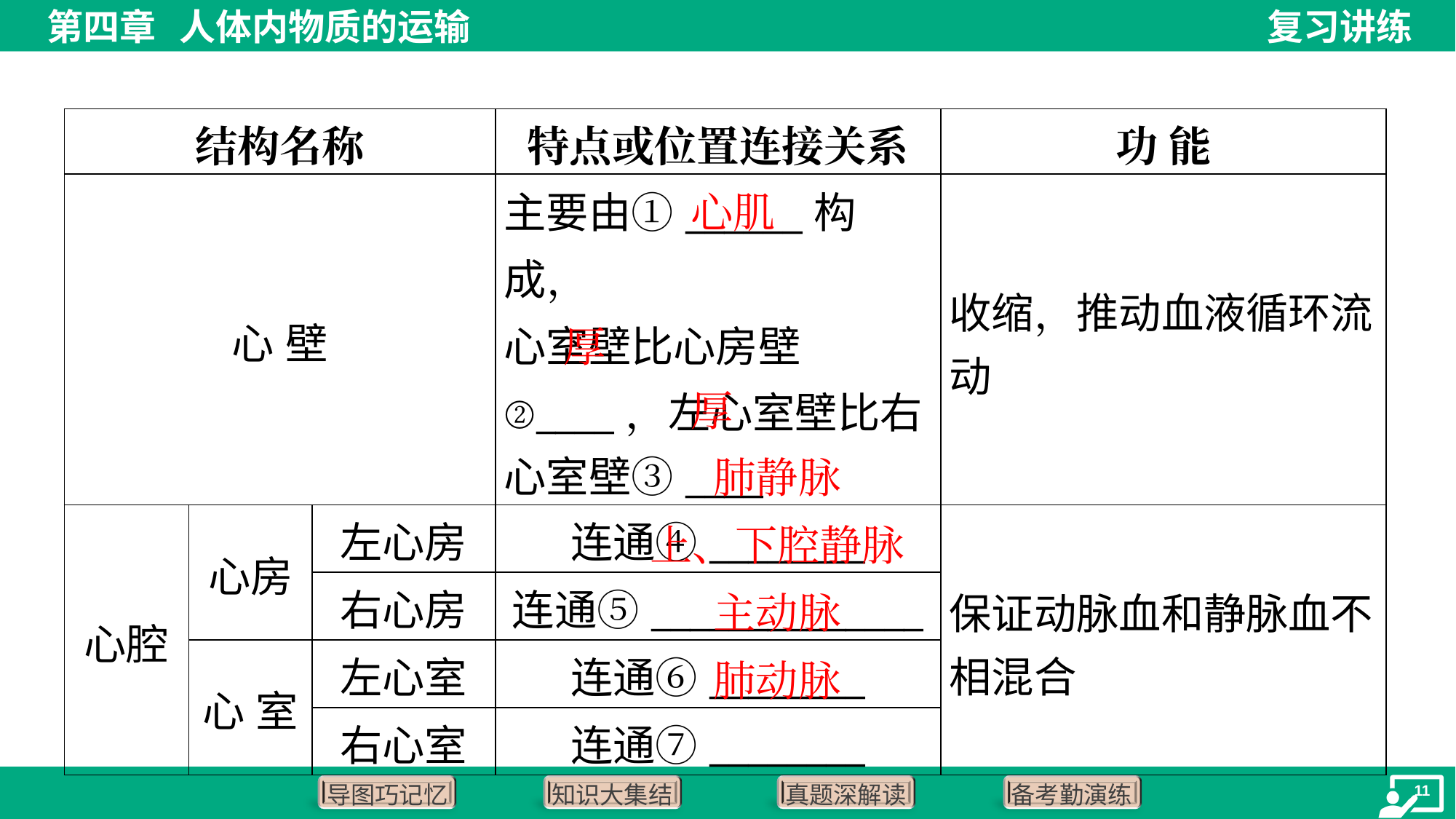

| 结构名称 |  |  | 特点或位置连接关系 | 功 能 |
| --- | --- | --- | --- | --- |
| 心 壁 |  |  | 主要由①\_\_\_\_\_\_构成， 心室壁比心房壁 ②\_\_\_\_，左心室壁比右 心室壁③\_\_\_\_ | 收缩，推动血液循环流 动 |
| 心腔 | 心房 | 左心房 | 连通④\_\_\_\_\_\_\_\_ | 保证动脉血和静脉血不 相混合 |
|  |  | 右心房 | 连通⑤\_\_\_\_\_\_\_\_\_\_\_\_\_\_ |  |
|  | 心 室 | 左心室 | 连通⑥\_\_\_\_\_\_\_\_ |  |
|  |  | 右心室 | 连通⑦\_\_\_\_\_\_\_\_ |  |
心肌
厚
厚
肺静脉
上、下腔静脉
主动脉
肺动脉